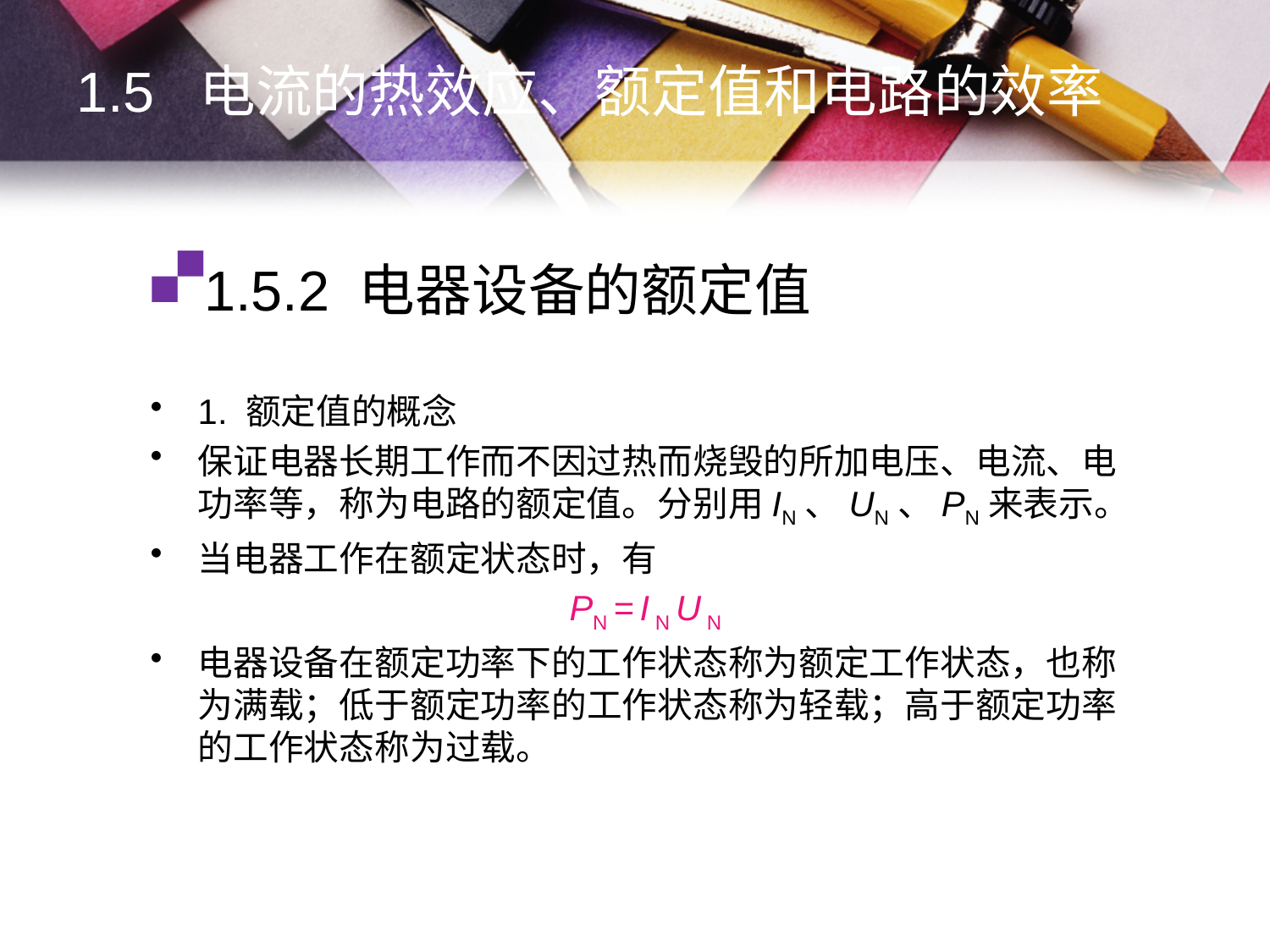

1.5  电流的热效应、额定值和电路的效率
# 1.5.2 电器设备的额定值
1. 额定值的概念
保证电器长期工作而不因过热而烧毁的所加电压、电流、电功率等，称为电路的额定值。分别用IN、UN、PN来表示。
当电器工作在额定状态时，有
PN = I N U N
电器设备在额定功率下的工作状态称为额定工作状态，也称为满载；低于额定功率的工作状态称为轻载；高于额定功率的工作状态称为过载。